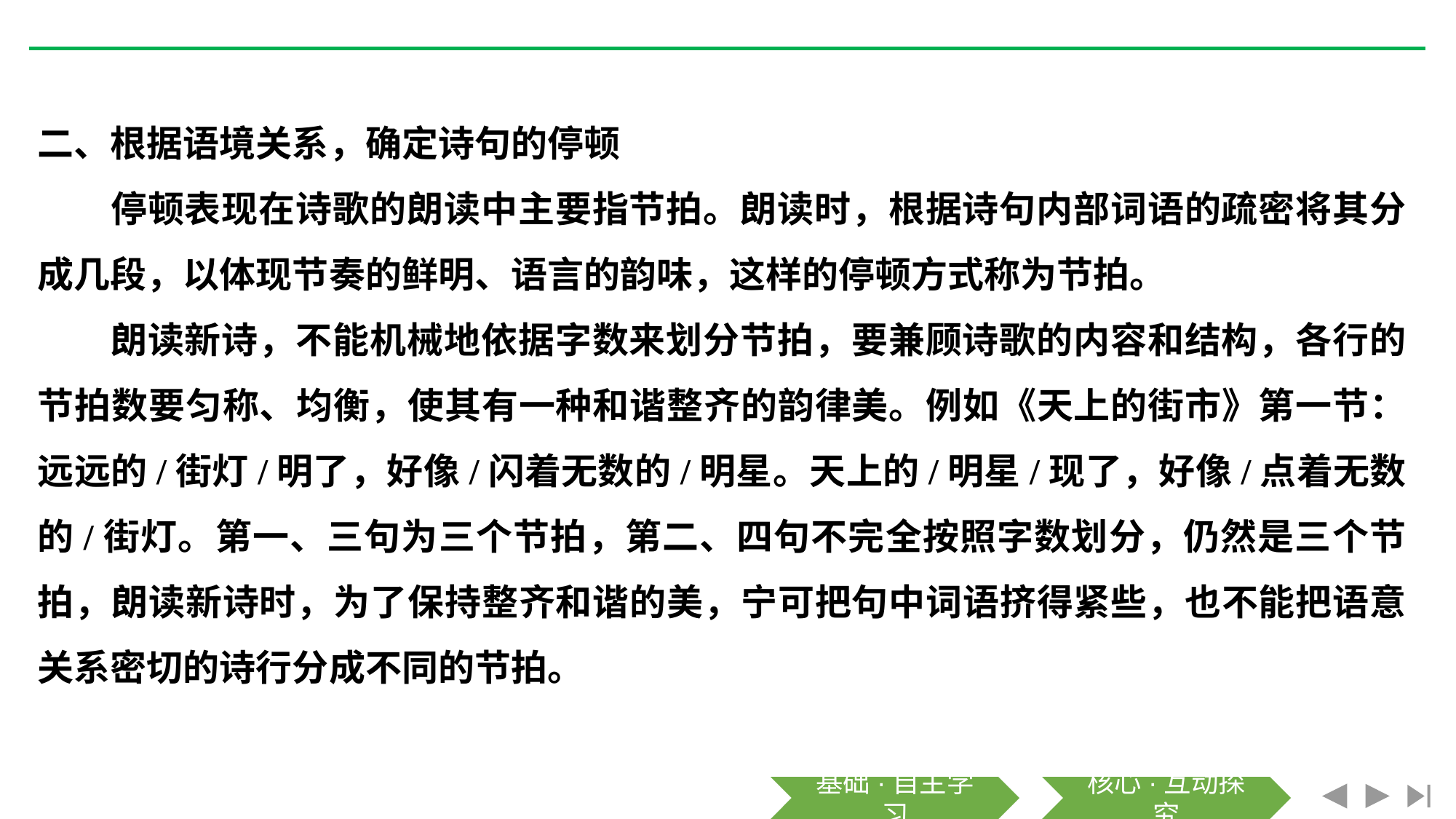

二、根据语境关系，确定诗句的停顿
停顿表现在诗歌的朗读中主要指节拍。朗读时，根据诗句内部词语的疏密将其分成几段，以体现节奏的鲜明、语言的韵味，这样的停顿方式称为节拍。
朗读新诗，不能机械地依据字数来划分节拍，要兼顾诗歌的内容和结构，各行的节拍数要匀称、均衡，使其有一种和谐整齐的韵律美。例如《天上的街市》第一节：远远的/街灯/明了，好像/闪着无数的/明星。天上的/明星/现了，好像/点着无数的/街灯。第一、三句为三个节拍，第二、四句不完全按照字数划分，仍然是三个节拍，朗读新诗时，为了保持整齐和谐的美，宁可把句中词语挤得紧些，也不能把语意关系密切的诗行分成不同的节拍。